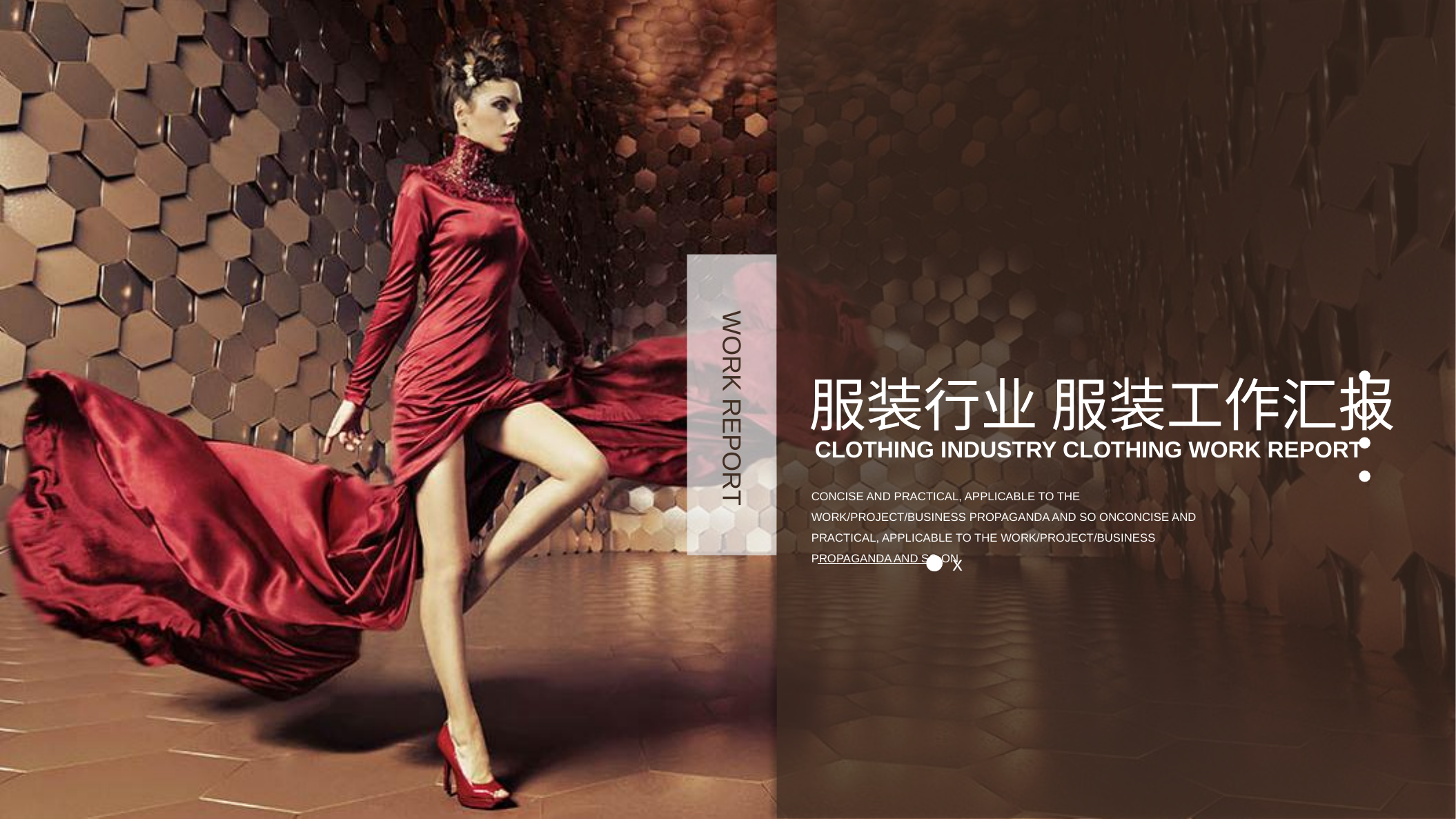

WORK REPORT
服装行业 服装工作汇报

CLOTHING INDUSTRY CLOTHING WORK REPORT

CONCISE AND PRACTICAL, APPLICABLE TO THE WORK/PROJECT/BUSINESS PROPAGANDA AND SO ONCONCISE AND PRACTICAL, APPLICABLE TO THE WORK/PROJECT/BUSINESS PROPAGANDA AND SO ON
x